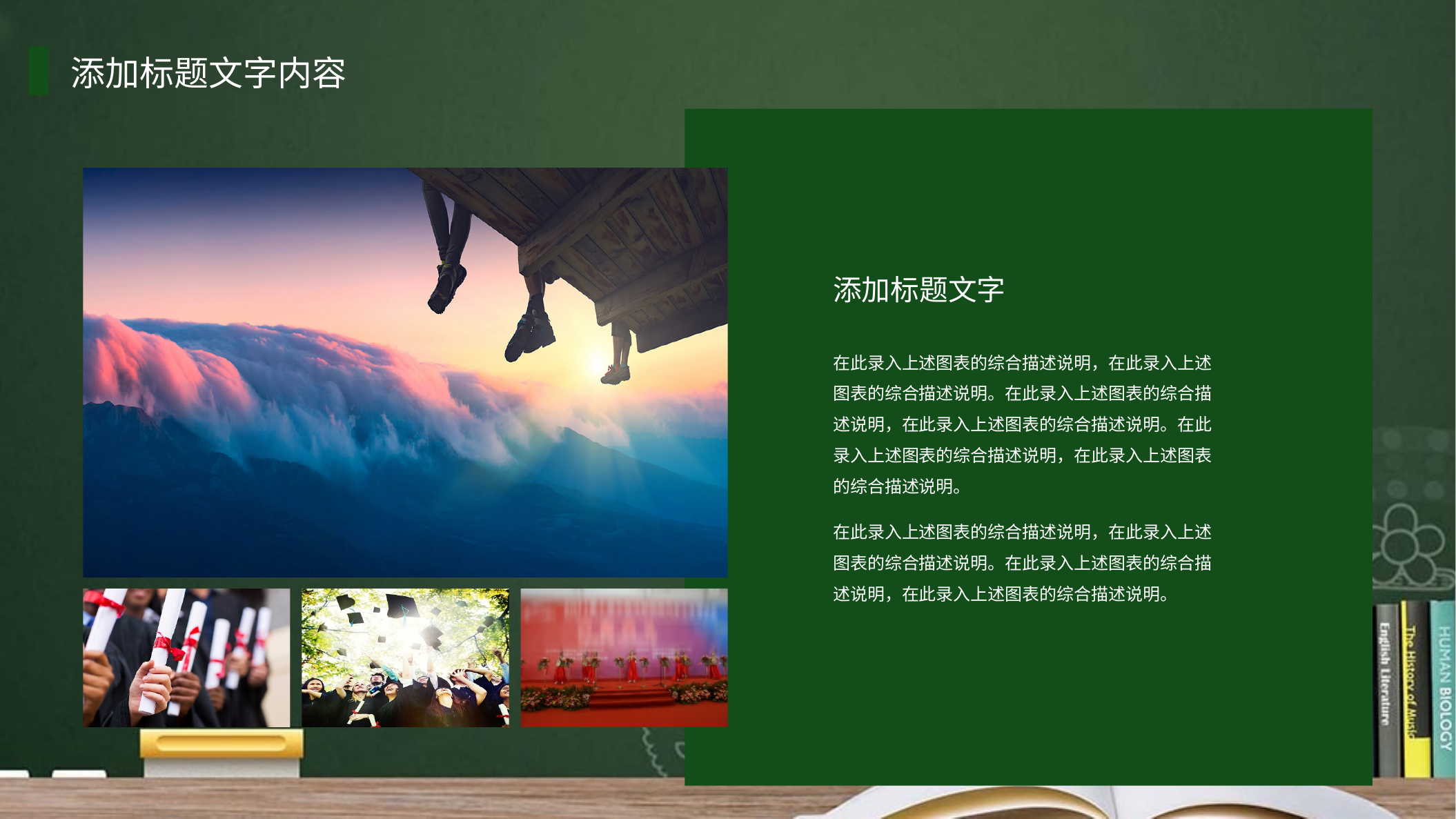

添加标题文字内容

添加标题文字
在此录入上述图表的综合描述说明，在此录入上述图表的综合描述说明。在此录入上述图表的综合描述说明，在此录入上述图表的综合描述说明。在此录入上述图表的综合描述说明，在此录入上述图表的综合描述说明。
在此录入上述图表的综合描述说明，在此录入上述图表的综合描述说明。在此录入上述图表的综合描述说明，在此录入上述图表的综合描述说明。